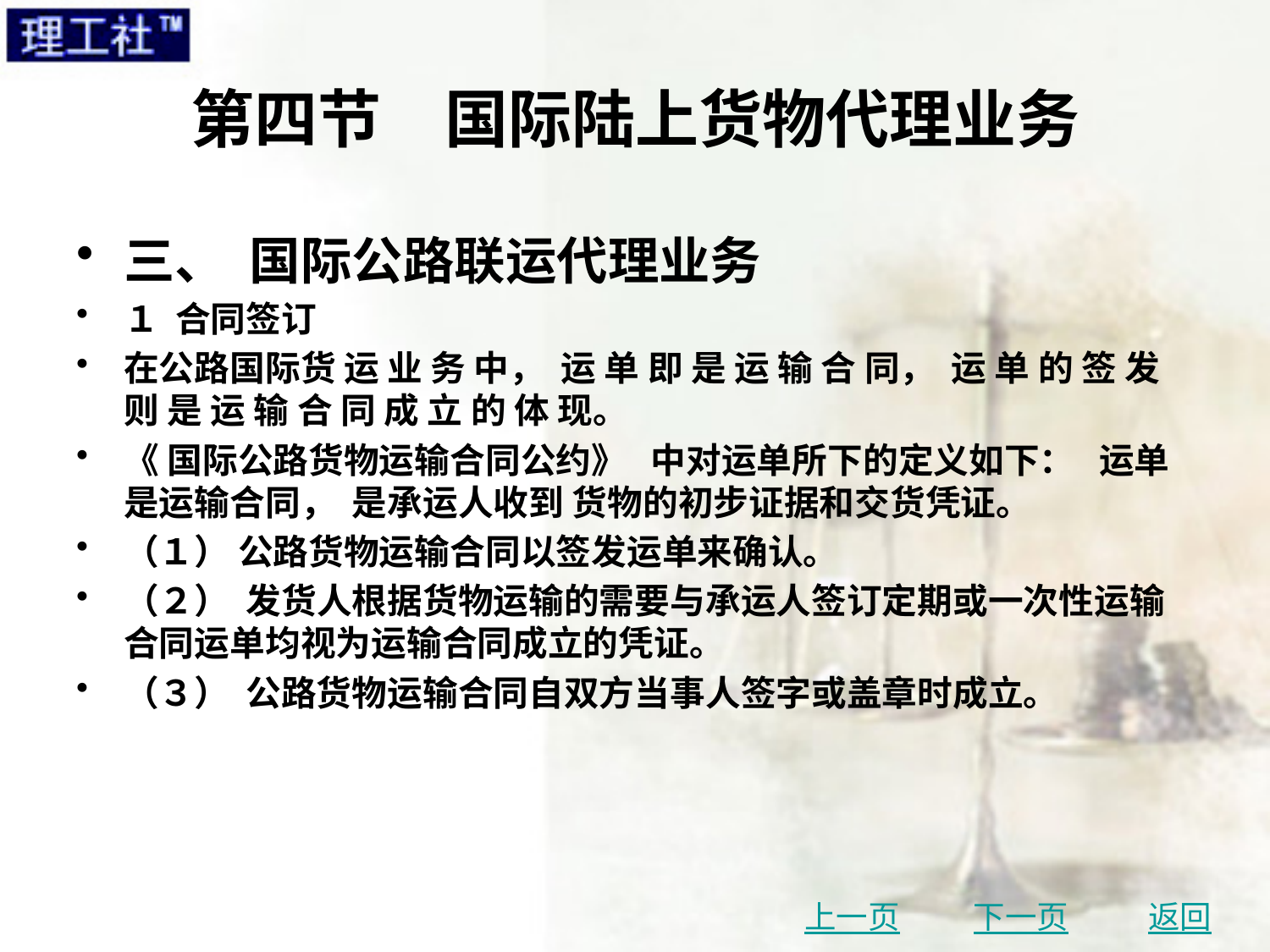

# 第四节　国际陆上货物代理业务
三、  国际公路联运代理业务
１  合同签订
在公路国际货 运 业 务 中，  运 单 即 是 运 输 合 同，  运 单 的 签 发 则 是 运 输 合 同 成 立 的 体 现。
《 国际公路货物运输合同公约》   中对运单所下的定义如下：   运单是运输合同，  是承运人收到 货物的初步证据和交货凭证。
（１） 公路货物运输合同以签发运单来确认。
（２）  发货人根据货物运输的需要与承运人签订定期或一次性运输合同运单均视为运输合同成立的凭证。
（３）  公路货物运输合同自双方当事人签字或盖章时成立。
上一页
下一页
返回